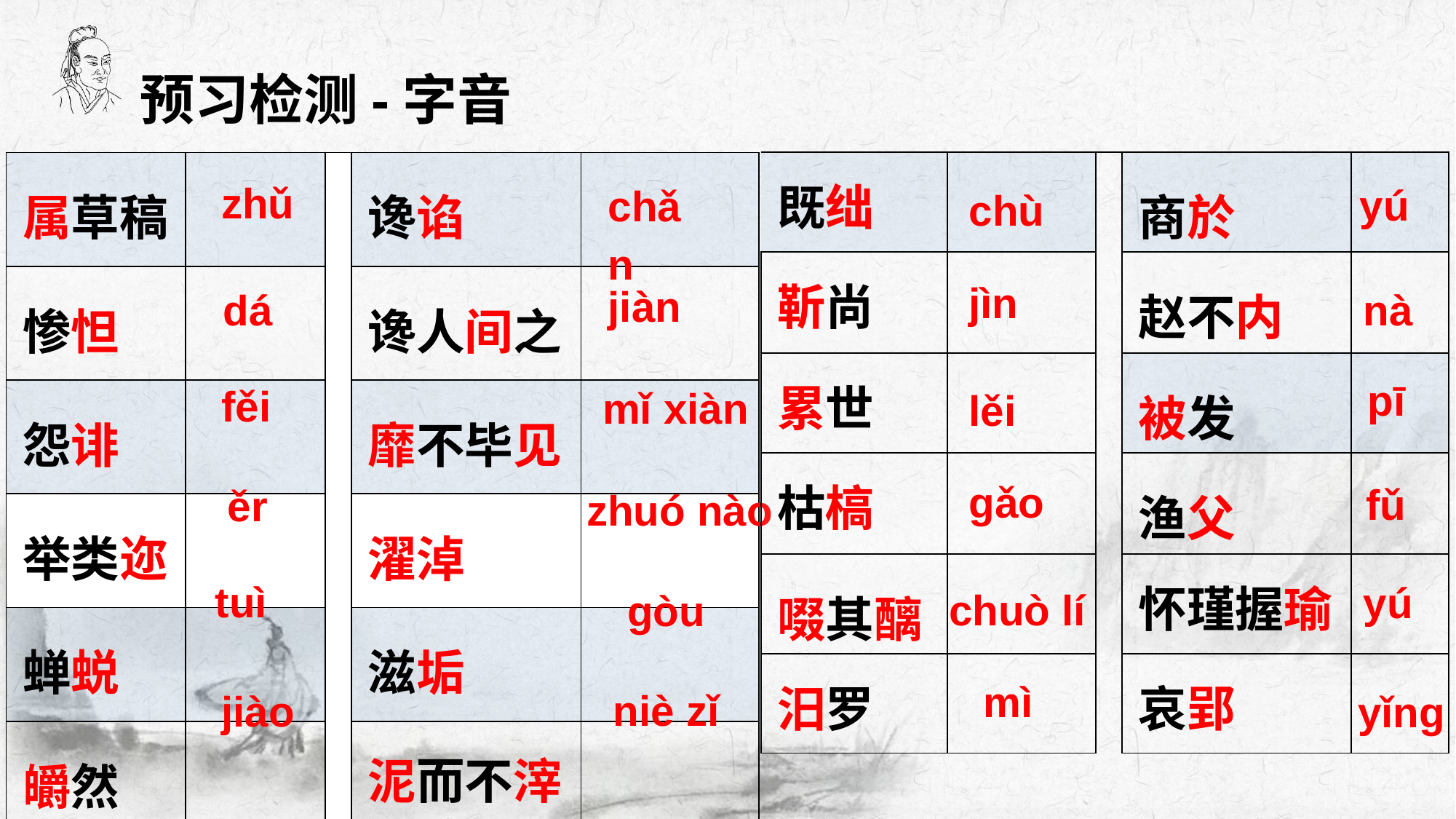

预习检测-字音
| 既绌 |  |  | 商於 |  |
| --- | --- | --- | --- | --- |
| 靳尚 |  |  | 赵不内 |  |
| 累世 |  |  | 被发 |  |
| 枯槁 |  |  | 渔父 |  |
| 啜其醨 |  |  | 怀瑾握瑜 |  |
| 汨罗 |  |  | 哀郢 |  |
| 属草稿 |  |  | 谗谄 |  |
| --- | --- | --- | --- | --- |
| 惨怛 |  |  | 谗人间之 |  |
| 怨诽 |  |  | 靡不毕见 |  |
| 举类迩 |  |  | 濯淖 |  |
| 蝉蜕 |  |  | 滋垢 |  |
| 皭然 |  |  | 泥而不滓 |  |
zhǔ
chǎn
yú
chù
jiàn
jìn
dá
nà
fěi
pī
mǐ xiàn
lěi
ěr
gǎo
zhuó nào
fǔ
tuì
gòu
yú
chuò lí
mì
niè zǐ
jiào
yǐng